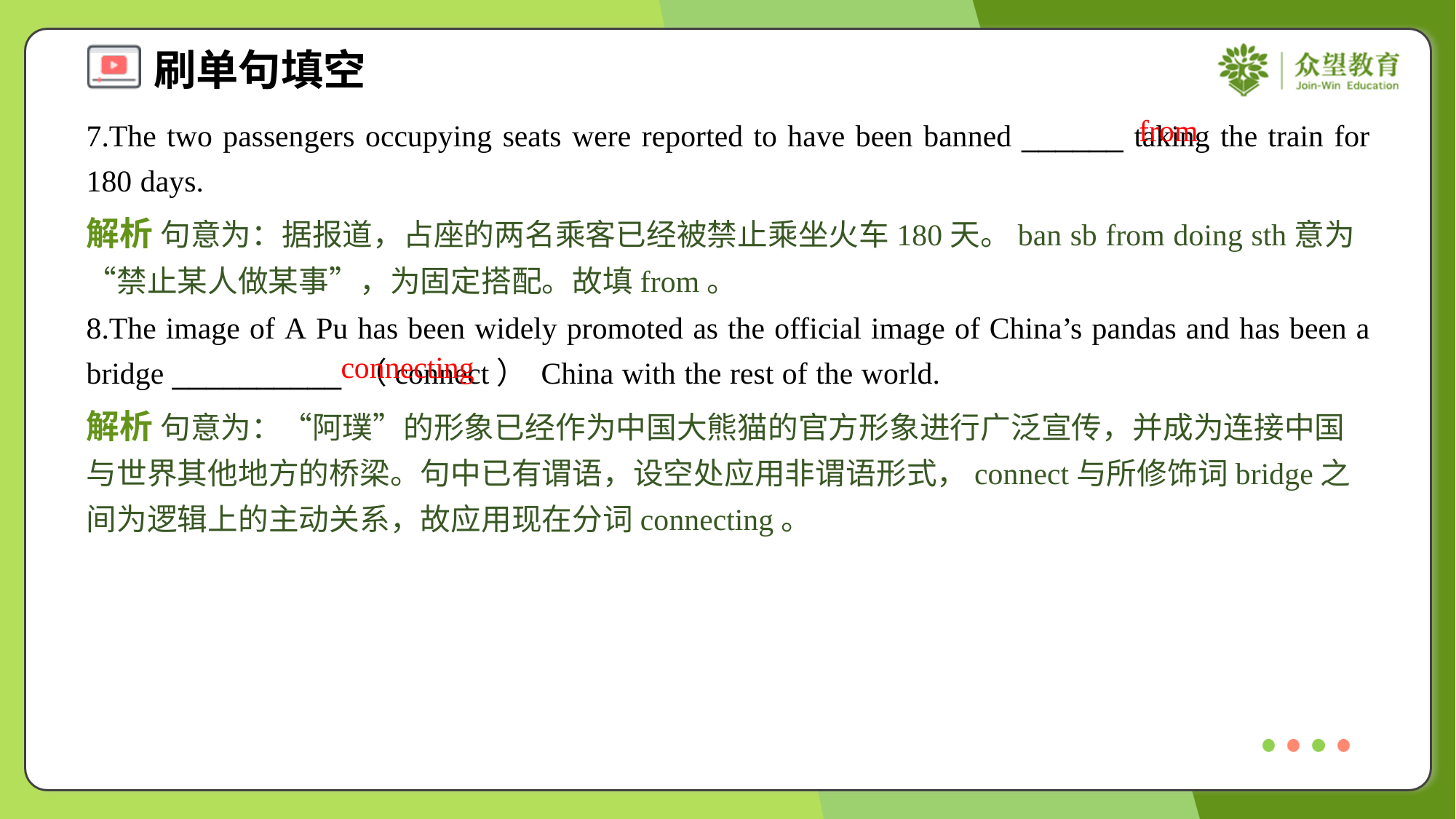

from
7.The two passengers occupying seats were reported to have been banned ______ taking the train for 180 days.
解析 句意为：据报道，占座的两名乘客已经被禁止乘坐火车180天。ban sb from doing sth意为“禁止某人做某事”，为固定搭配。故填from。
8.The image of A Pu has been widely promoted as the official image of China’s pandas and has been a bridge __________ （connect） China with the rest of the world.
connecting
解析 句意为：“阿璞”的形象已经作为中国大熊猫的官方形象进行广泛宣传，并成为连接中国与世界其他地方的桥梁。句中已有谓语，设空处应用非谓语形式，connect与所修饰词bridge之间为逻辑上的主动关系，故应用现在分词connecting。